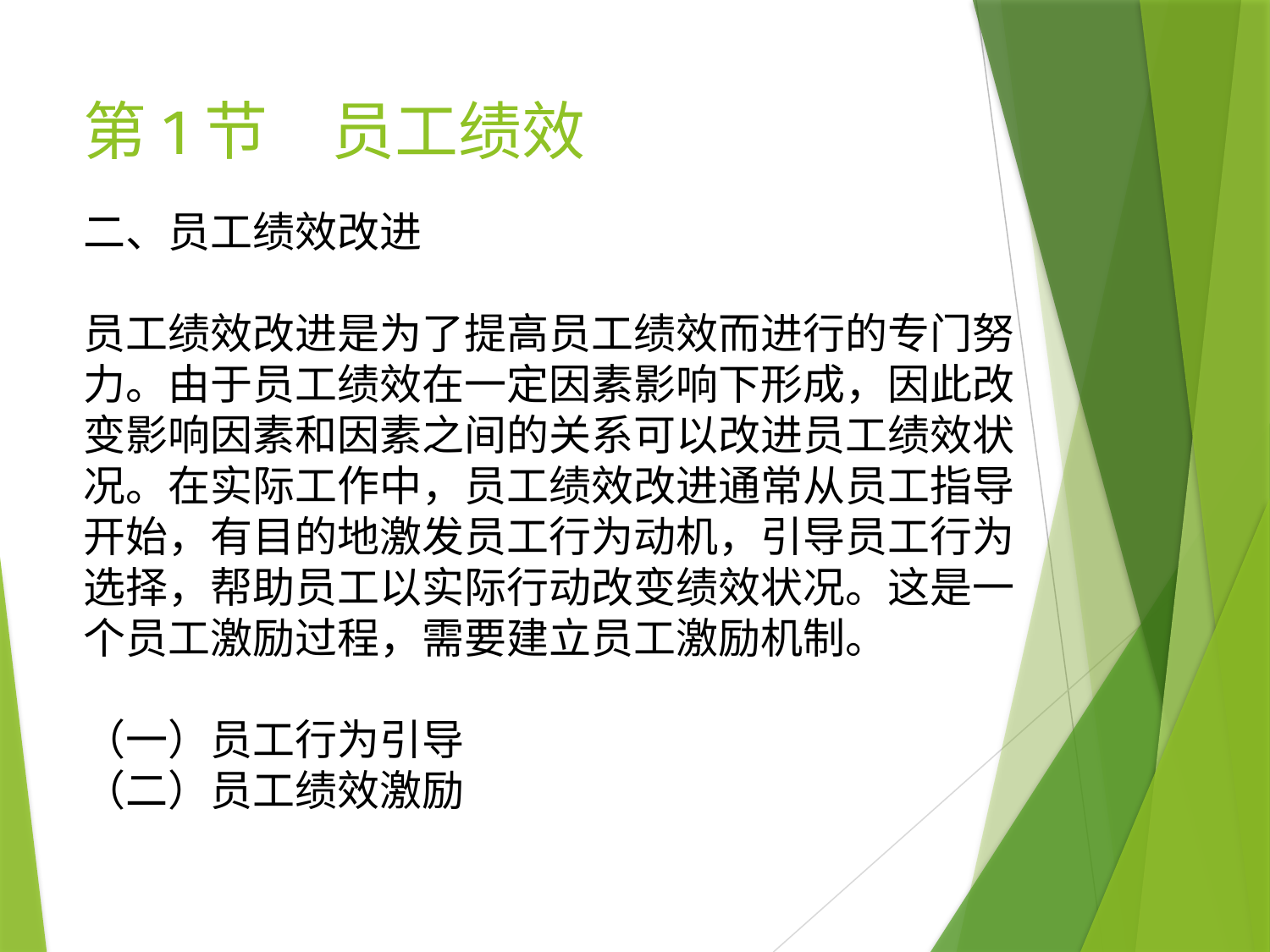

# 第1节　员工绩效
二、员工绩效改进

员工绩效改进是为了提高员工绩效而进行的专门努力。由于员工绩效在一定因素影响下形成，因此改变影响因素和因素之间的关系可以改进员工绩效状况。在实际工作中，员工绩效改进通常从员工指导开始，有目的地激发员工行为动机，引导员工行为选择，帮助员工以实际行动改变绩效状况。这是一个员工激励过程，需要建立员工激励机制。

（一）员工行为引导
（二）员工绩效激励